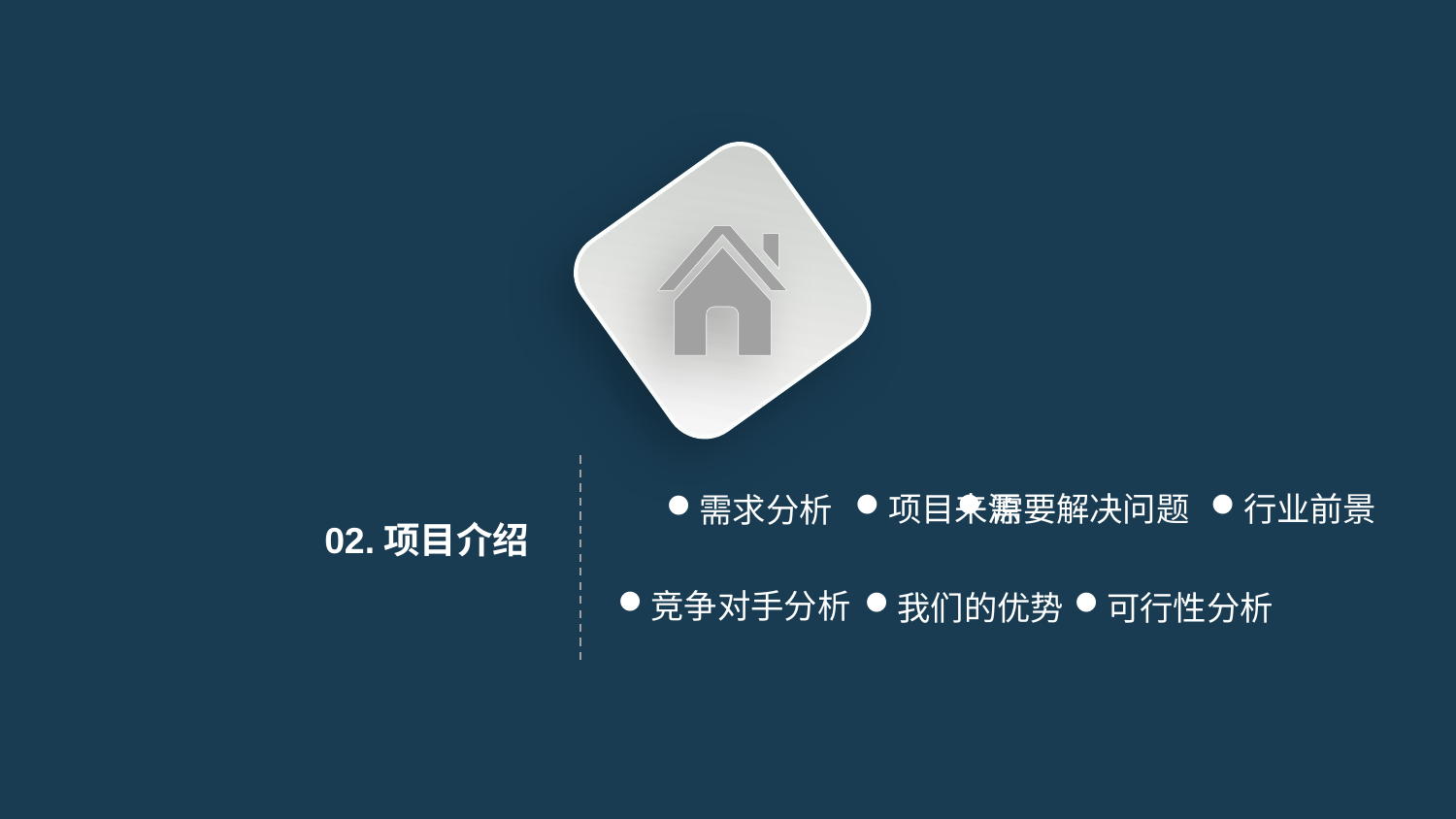

项目来源
需要解决问题
行业前景
需求分析
02.项目介绍
竞争对手分析
我们的优势
可行性分析